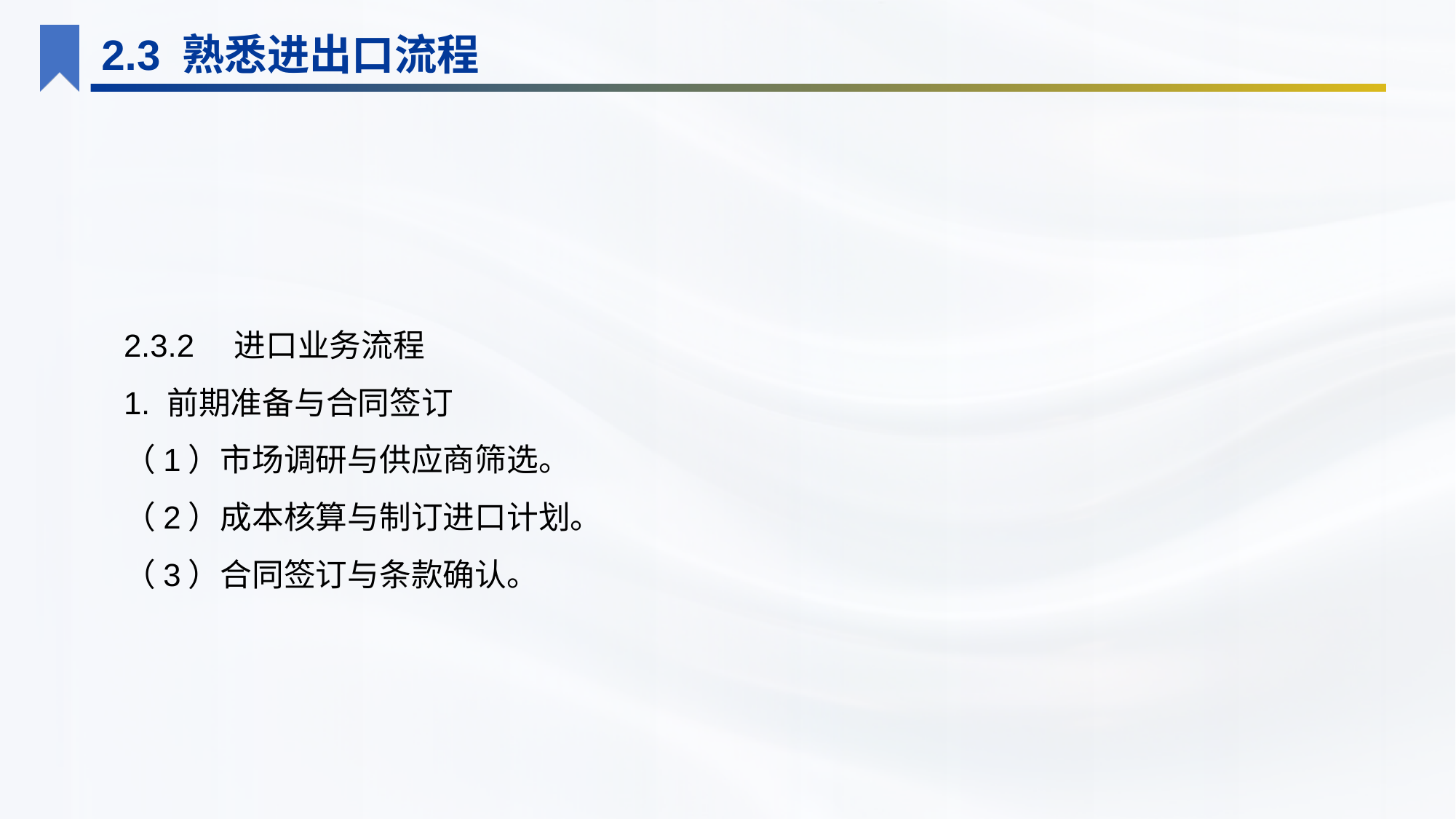

2.3 熟悉进出口流程
2.3.2　进口业务流程
1. 前期准备与合同签订
（1）市场调研与供应商筛选。
（2）成本核算与制订进口计划。
（3）合同签订与条款确认。